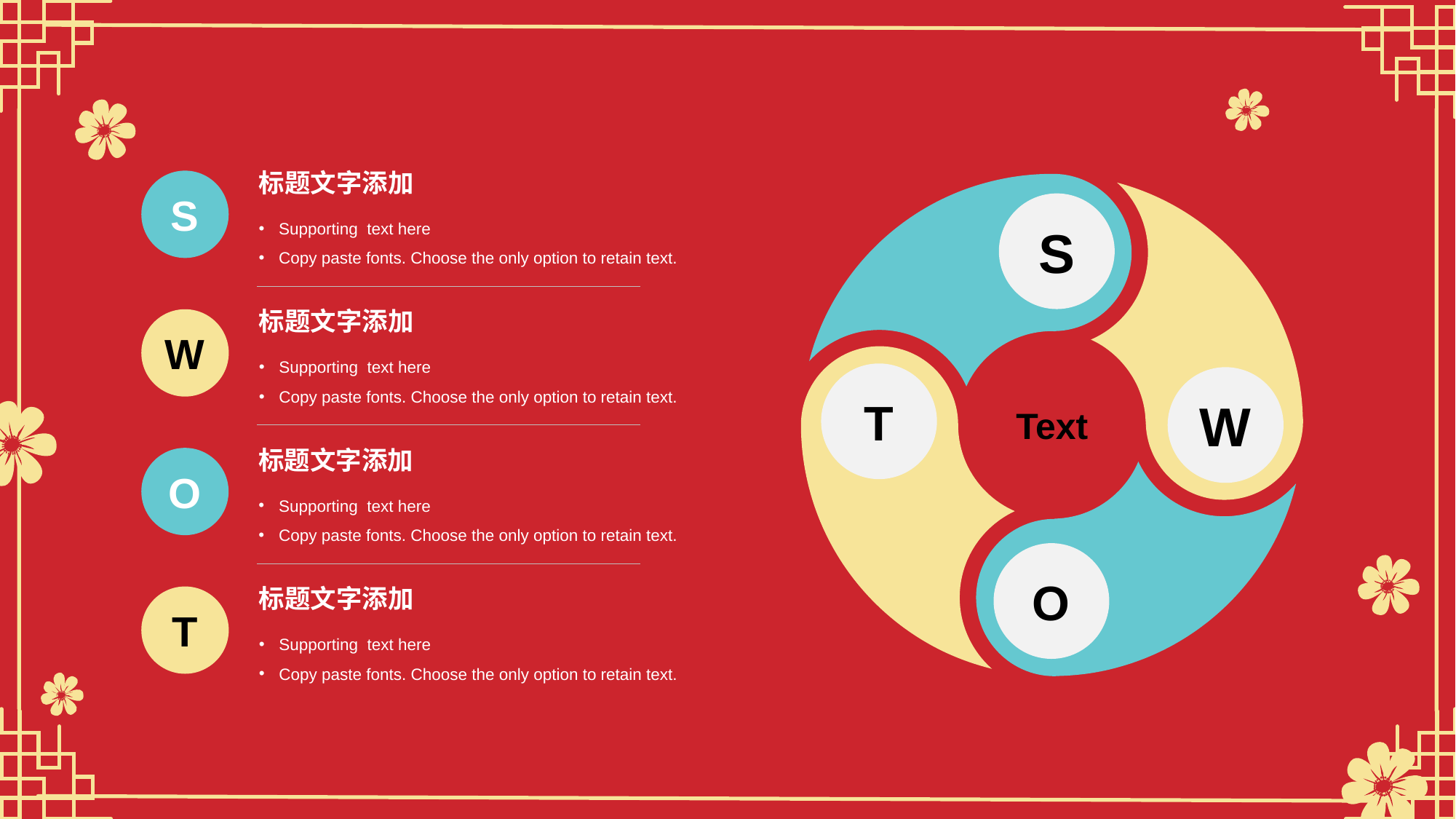

标题文字添加
Supporting  text here
Copy paste fonts. Choose the only option to retain text.
S

S

T
W

O
标题文字添加
Supporting  text here
Copy paste fonts. Choose the only option to retain text.
W
Text
标题文字添加
Supporting  text here
Copy paste fonts. Choose the only option to retain text.
O
标题文字添加
Supporting  text here
Copy paste fonts. Choose the only option to retain text.
T